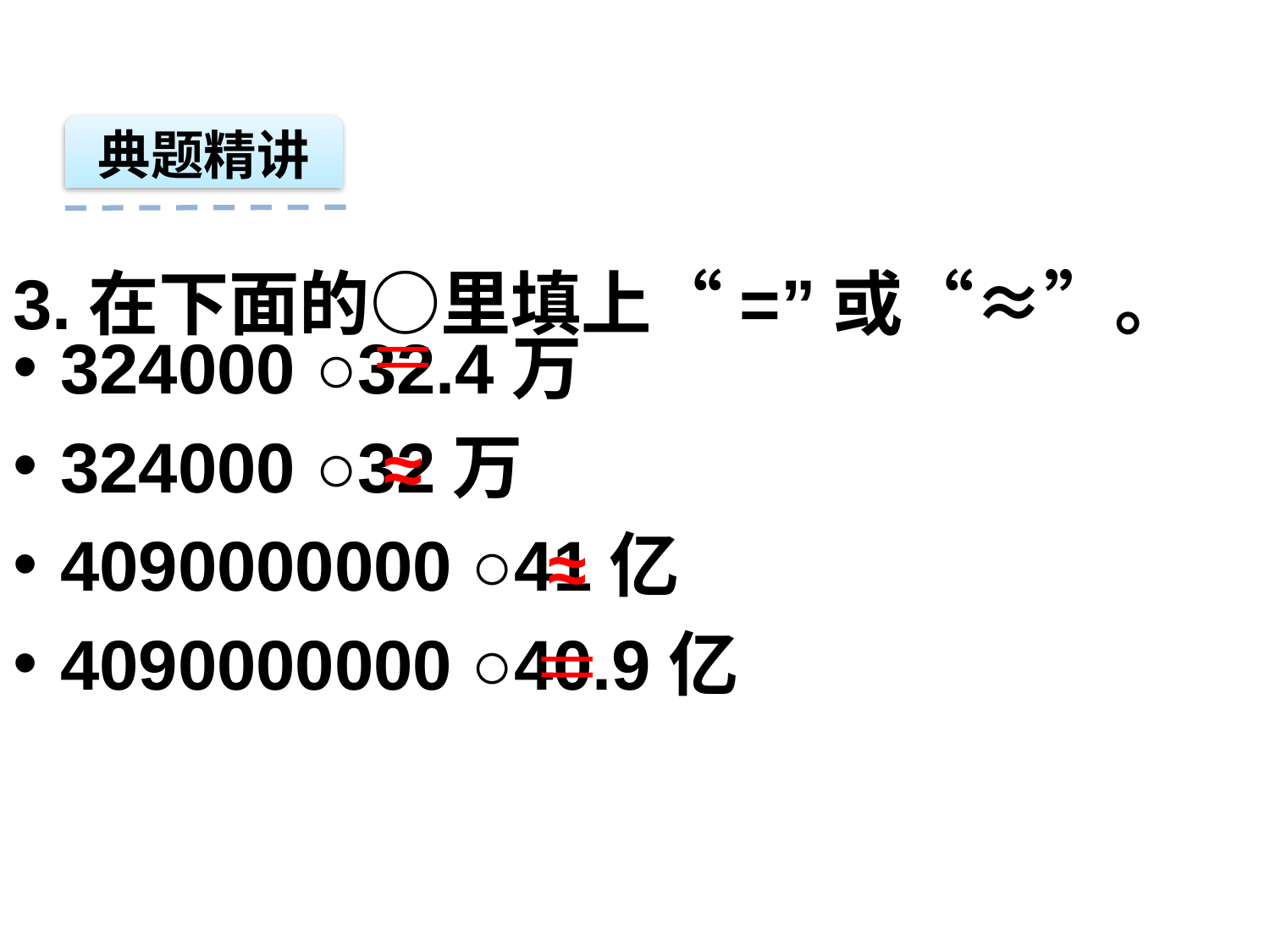

典题精讲
3.在下面的○里填上“=”或“≈”。
＝
324000 ○32.4万
324000 ○32万
4090000000 ○41亿
4090000000 ○40.9亿
≈
≈
＝